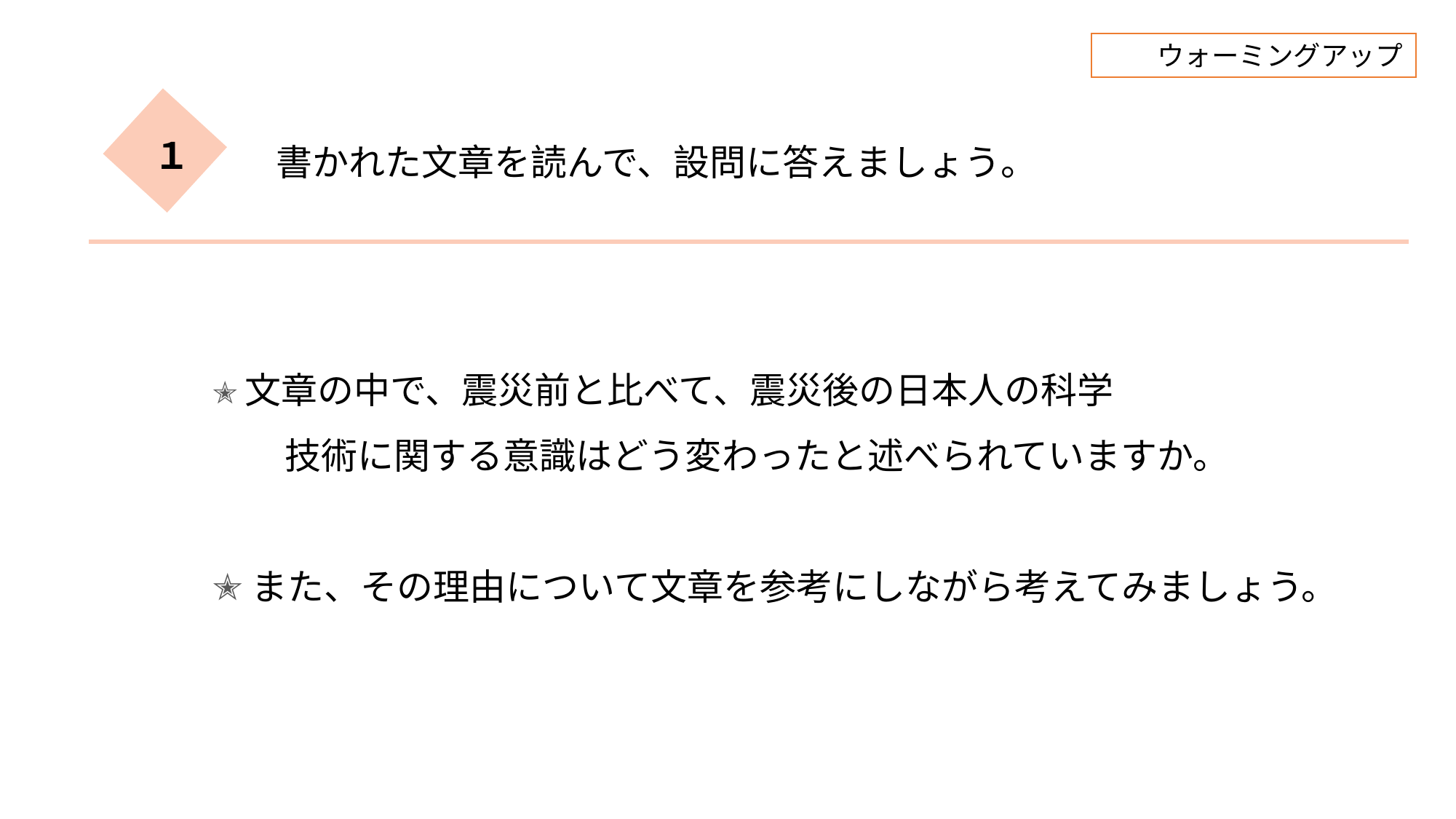

ウォーミングアップ

書かれた文章を読んで、設問に答えましょう。
１

✭文章の中で、震災前と比べて、震災後の日本人の科学
　　技術に関する意識はどう変わったと述べられていますか。

✭また、その理由について文章を参考にしながら考えてみましょう。